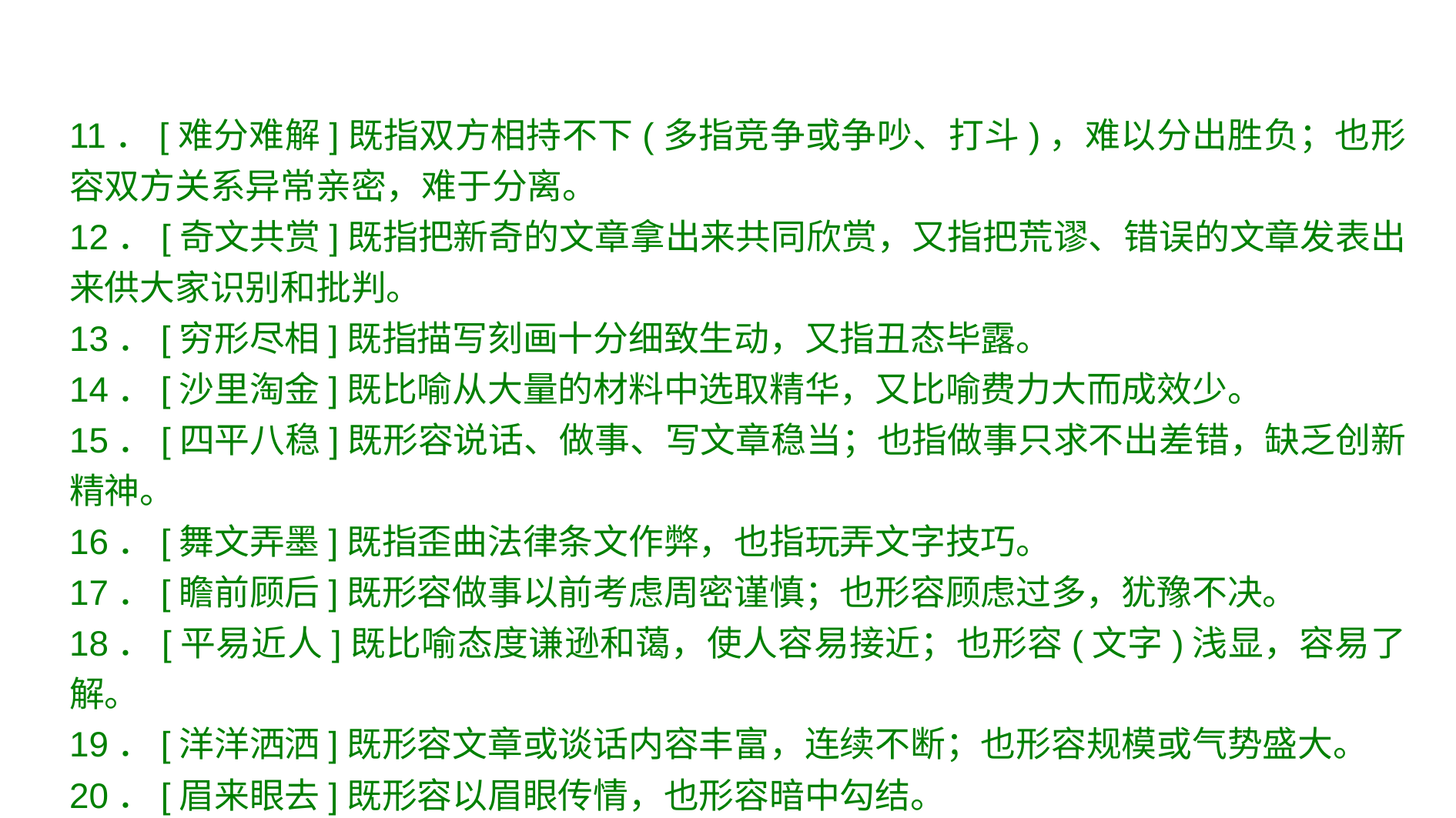

11．[难分难解]既指双方相持不下(多指竞争或争吵、打斗)，难以分出胜负；也形容双方关系异常亲密，难于分离。
12．[奇文共赏]既指把新奇的文章拿出来共同欣赏，又指把荒谬、错误的文章发表出来供大家识别和批判。
13．[穷形尽相]既指描写刻画十分细致生动，又指丑态毕露。
14．[沙里淘金]既比喻从大量的材料中选取精华，又比喻费力大而成效少。
15．[四平八稳]既形容说话、做事、写文章稳当；也指做事只求不出差错，缺乏创新精神。
16．[舞文弄墨]既指歪曲法律条文作弊，也指玩弄文字技巧。
17．[瞻前顾后]既形容做事以前考虑周密谨慎；也形容顾虑过多，犹豫不决。
18．[平易近人]既比喻态度谦逊和蔼，使人容易接近；也形容(文字)浅显，容易了解。
19．[洋洋洒洒]既形容文章或谈话内容丰富，连续不断；也形容规模或气势盛大。
20．[眉来眼去]既形容以眉眼传情，也形容暗中勾结。